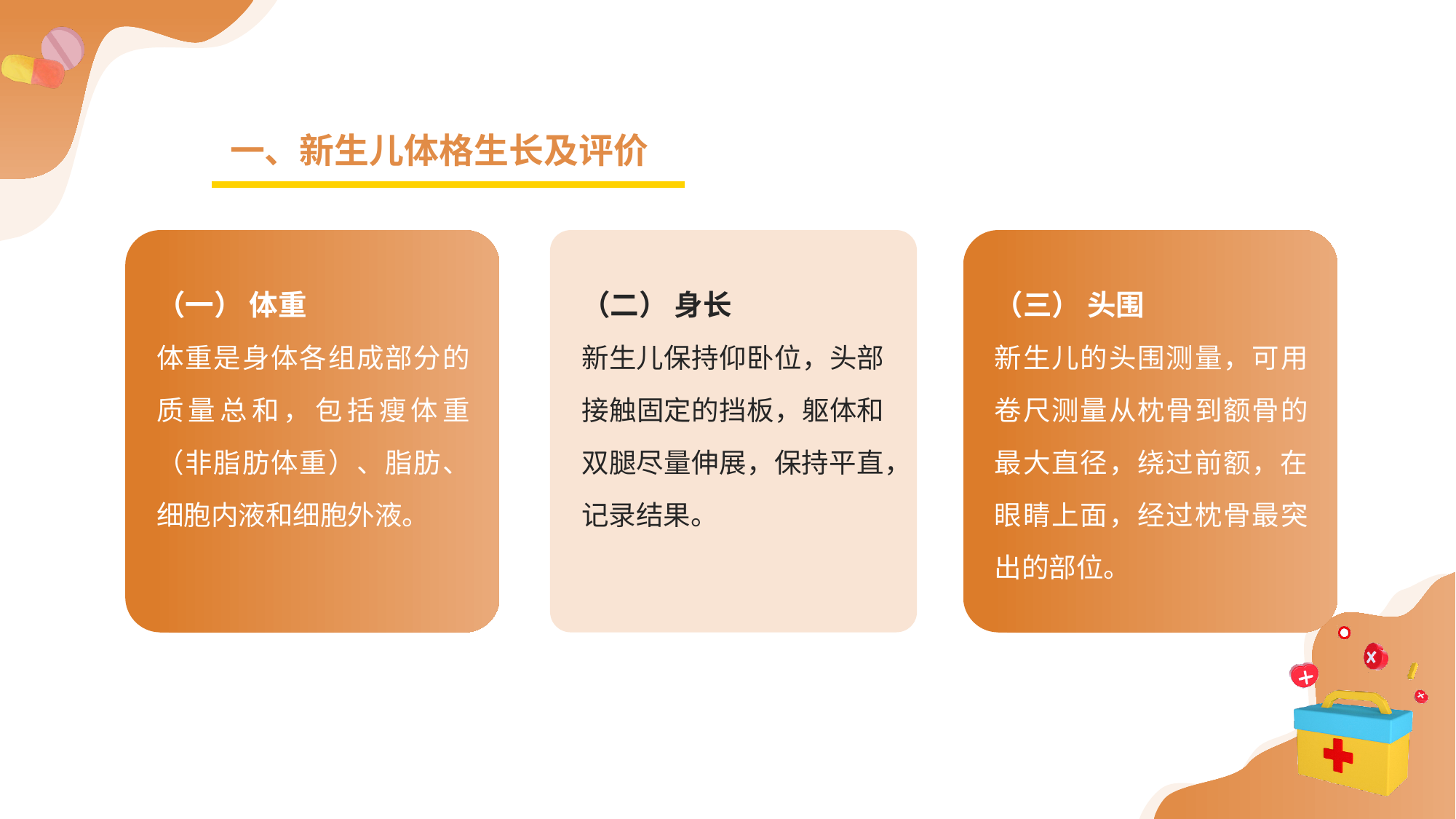

一、新生儿体格生长及评价

（一） 体重
体重是身体各组成部分的质量总和，包括瘦体重（非脂肪体重）、脂肪、细胞内液和细胞外液。
（二） 身长
新生儿保持仰卧位，头部接触固定的挡板，躯体和双腿尽量伸展，保持平直，记录结果。
（三） 头围
新生儿的头围测量，可用卷尺测量从枕骨到额骨的最大直径，绕过前额，在眼睛上面，经过枕骨最突出的部位。